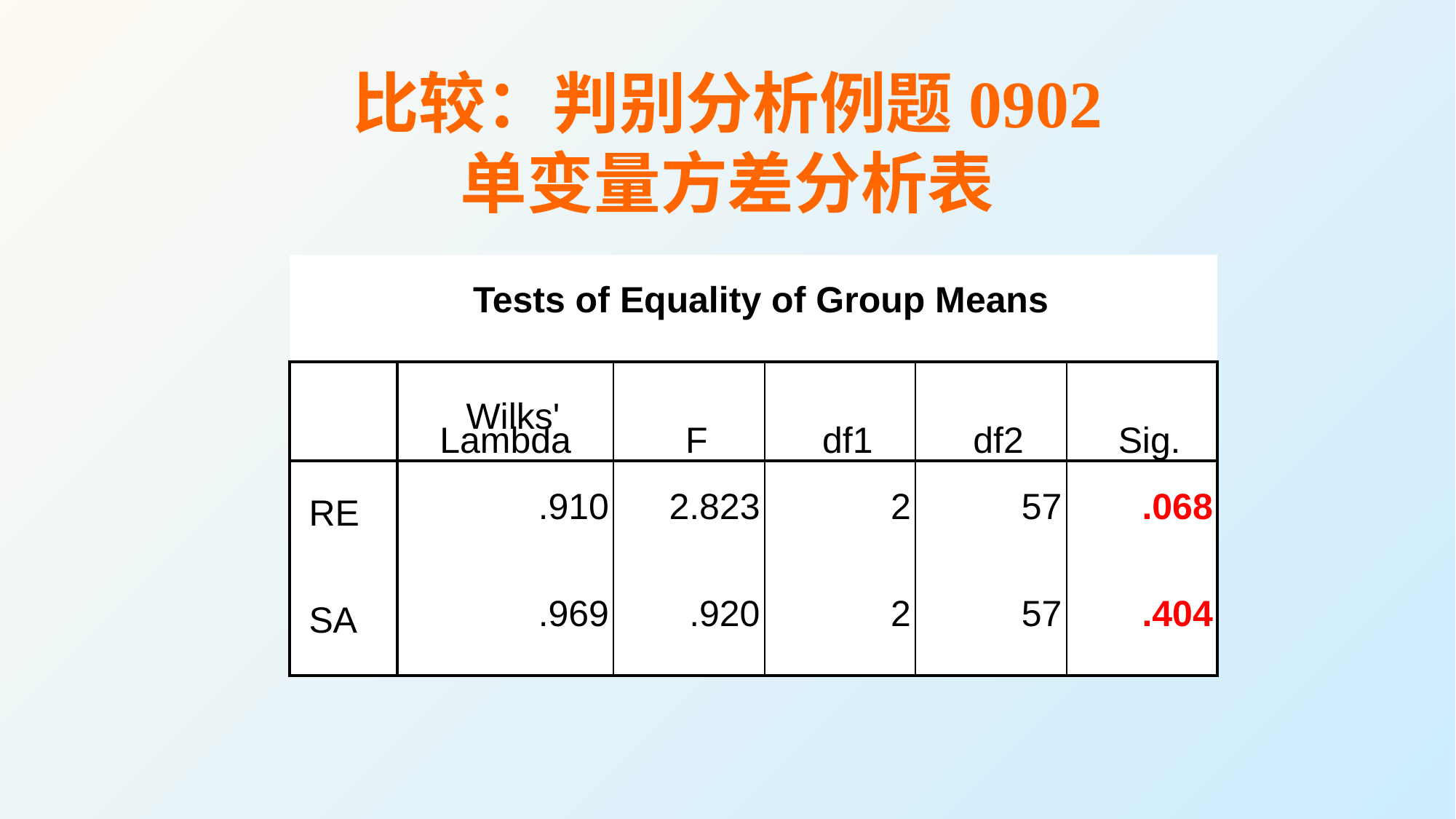

# 比较：判别分析例题0902 单变量方差分析表
| Tests of Equality of Group Means |  |  |  |  |  |
| --- | --- | --- | --- | --- | --- |
|  | Wilks' Lambda | F | df1 | df2 | Sig. |
| RE | .910 | 2.823 | 2 | 57 | .068 |
| SA | .969 | .920 | 2 | 57 | .404 |